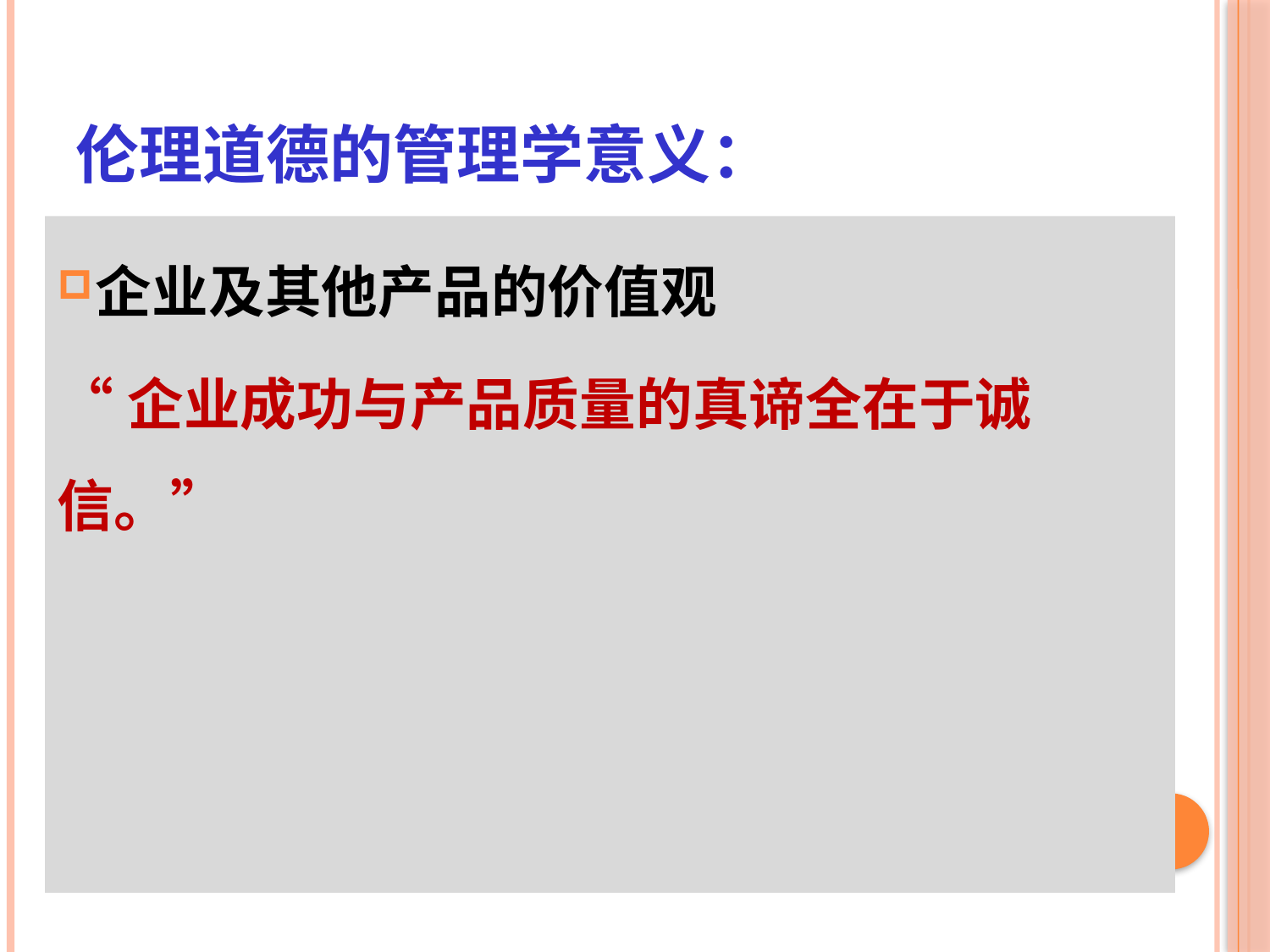

# 伦理道德的管理学意义：
企业及其他产品的价值观
“企业成功与产品质量的真谛全在于诚信。”